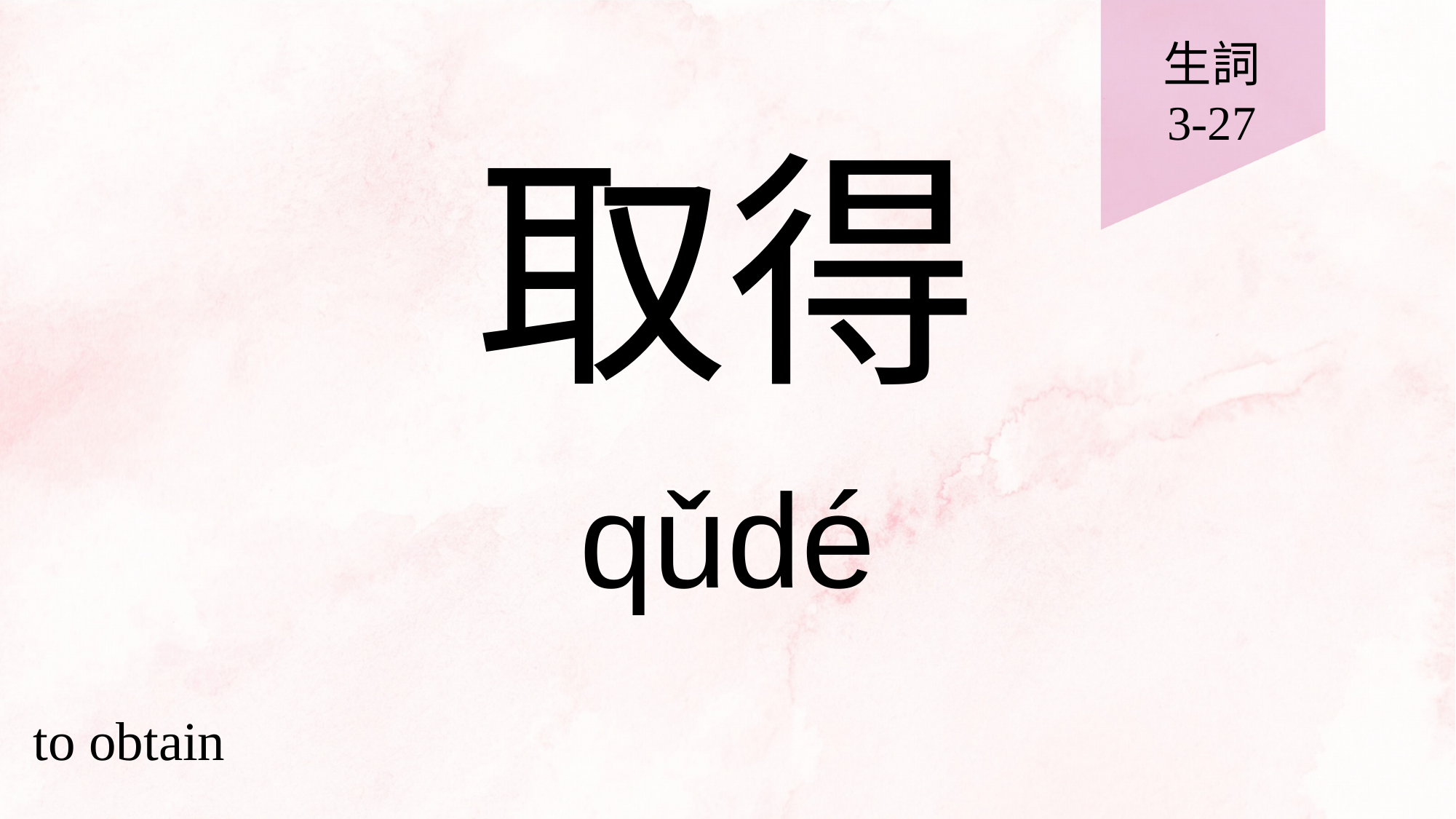

生詞
3-27
# 取得
qǔdé
to obtain